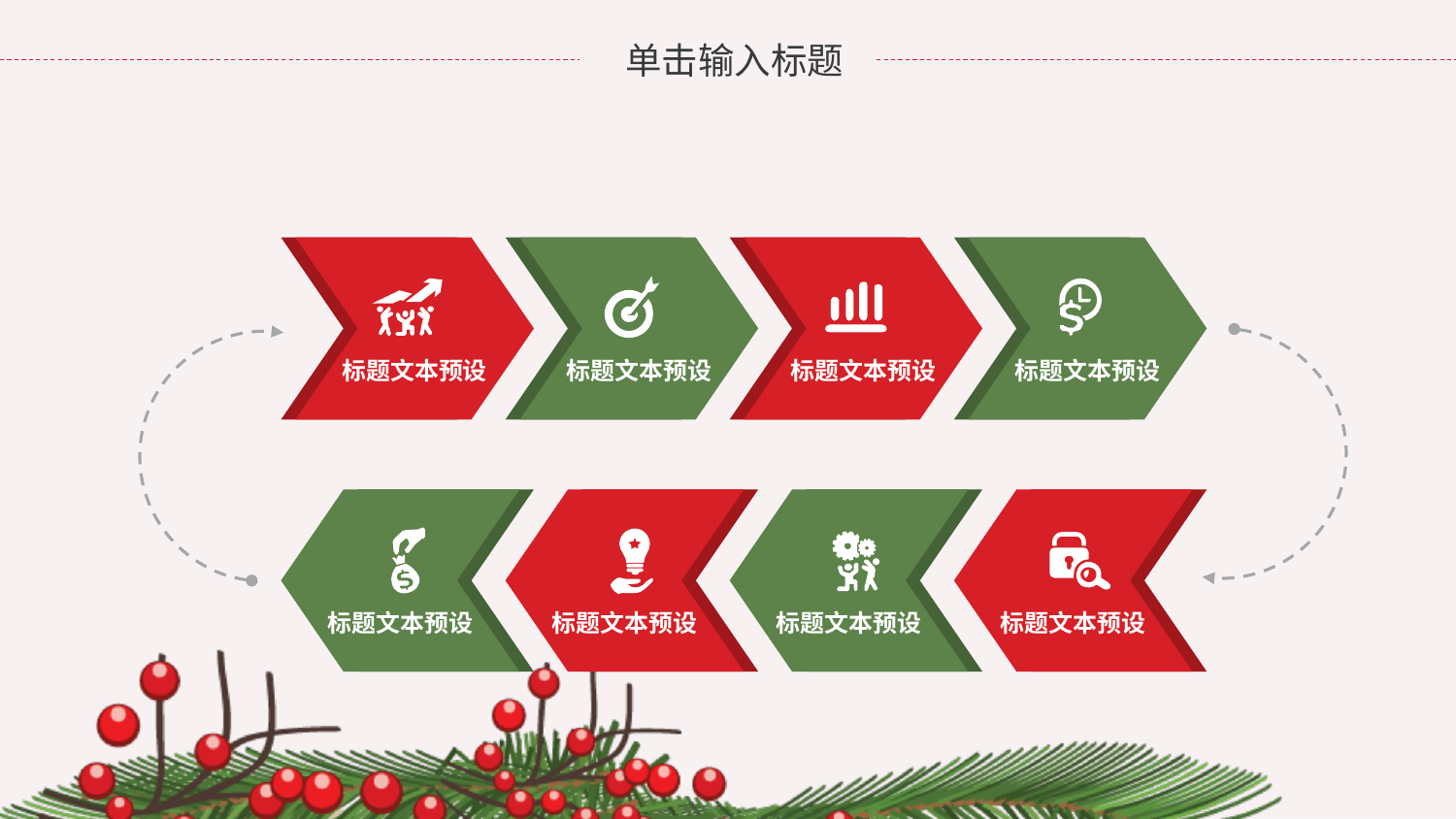

单击输入标题

标题文本预设

标题文本预设

标题文本预设

标题文本预设

标题文本预设

标题文本预设

标题文本预设

标题文本预设